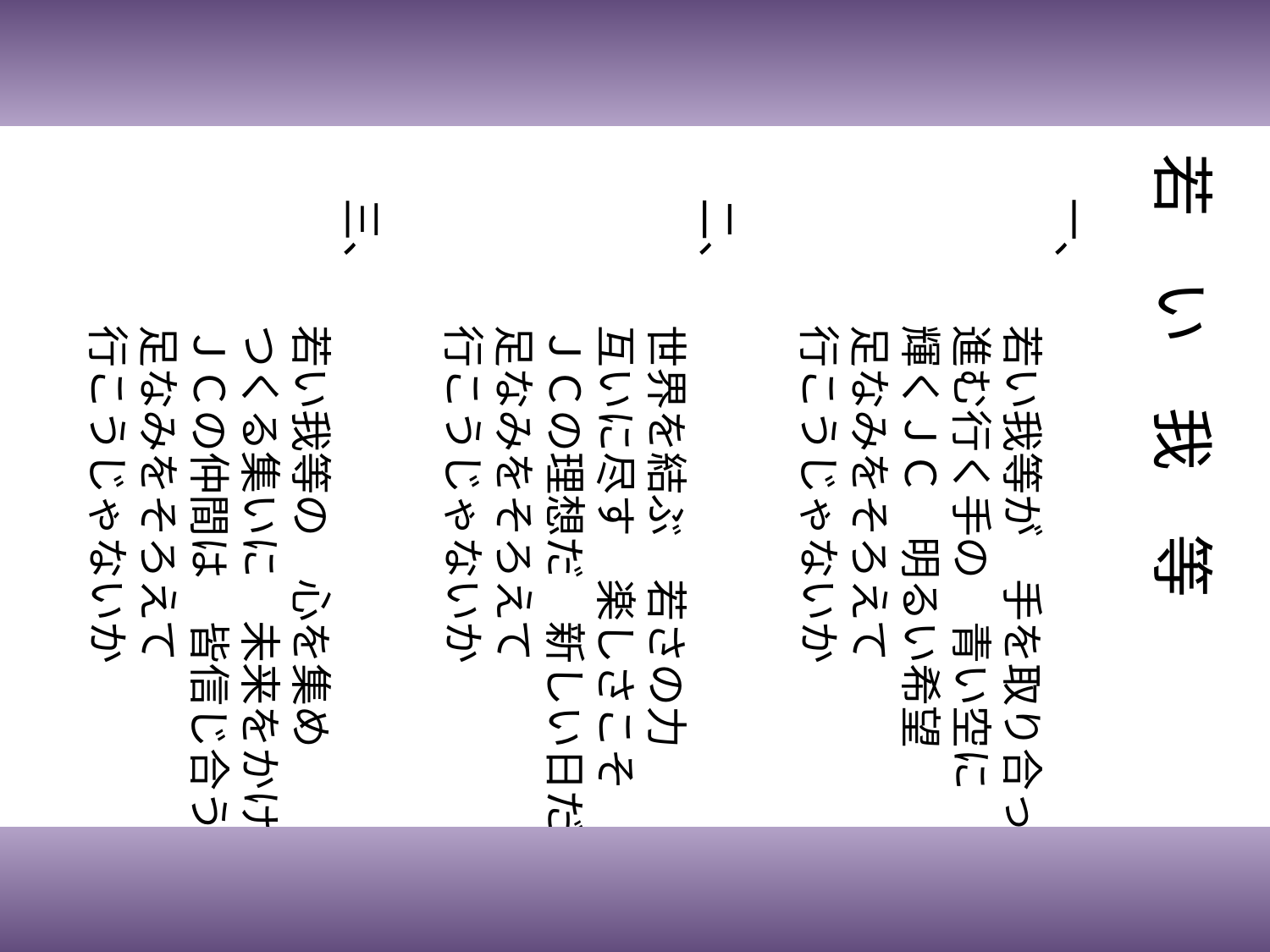

#
若　い　我　等
一、
　　　若い我等が　手を取り合って
　　　進む行く手の　青い空に
　　　輝くＪＣ　明るい希望
　　　足なみをそろえて
　　　行こうじゃないか

二、
　　　世界を結ぶ　若さの力
　　　互いに尽す　楽しさこそ
　　　ＪＣの理想だ　新しい日だ
　　　足なみをそろえて
　　　行こうじゃないか

三、
　　　若い我等の　心を集め
　　　つくる集いに　未来をかけて
　　　ＪＣの仲間は　皆信じ合う
　　　足なみをそろえて
　　　行こうじゃないか